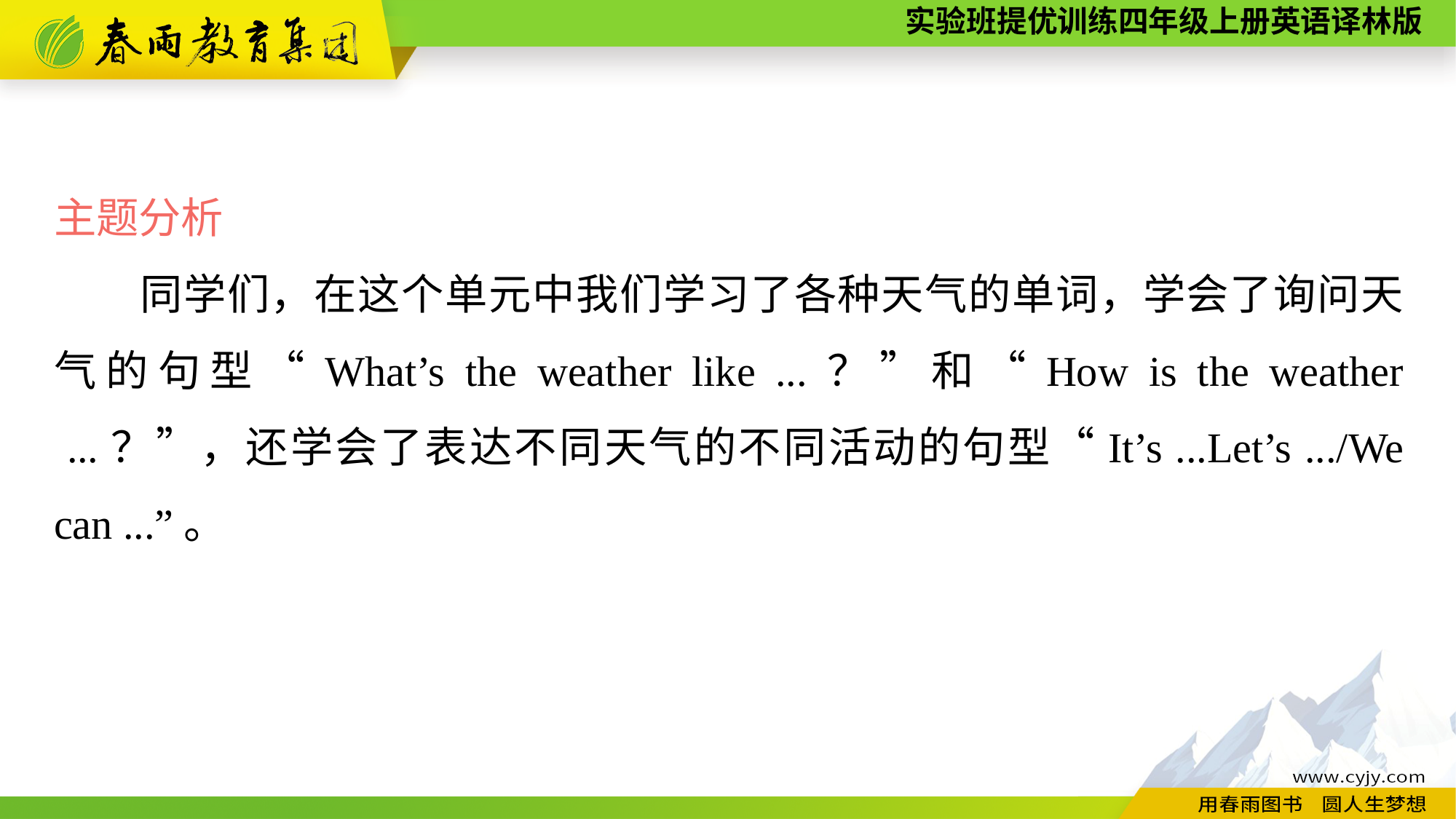

主题分析
同学们，在这个单元中我们学习了各种天气的单词，学会了询问天气的句型“What’s the weather like ...？”和“How is the weather ...？”，还学会了表达不同天气的不同活动的句型“It’s ...Let’s .../We can ...”。